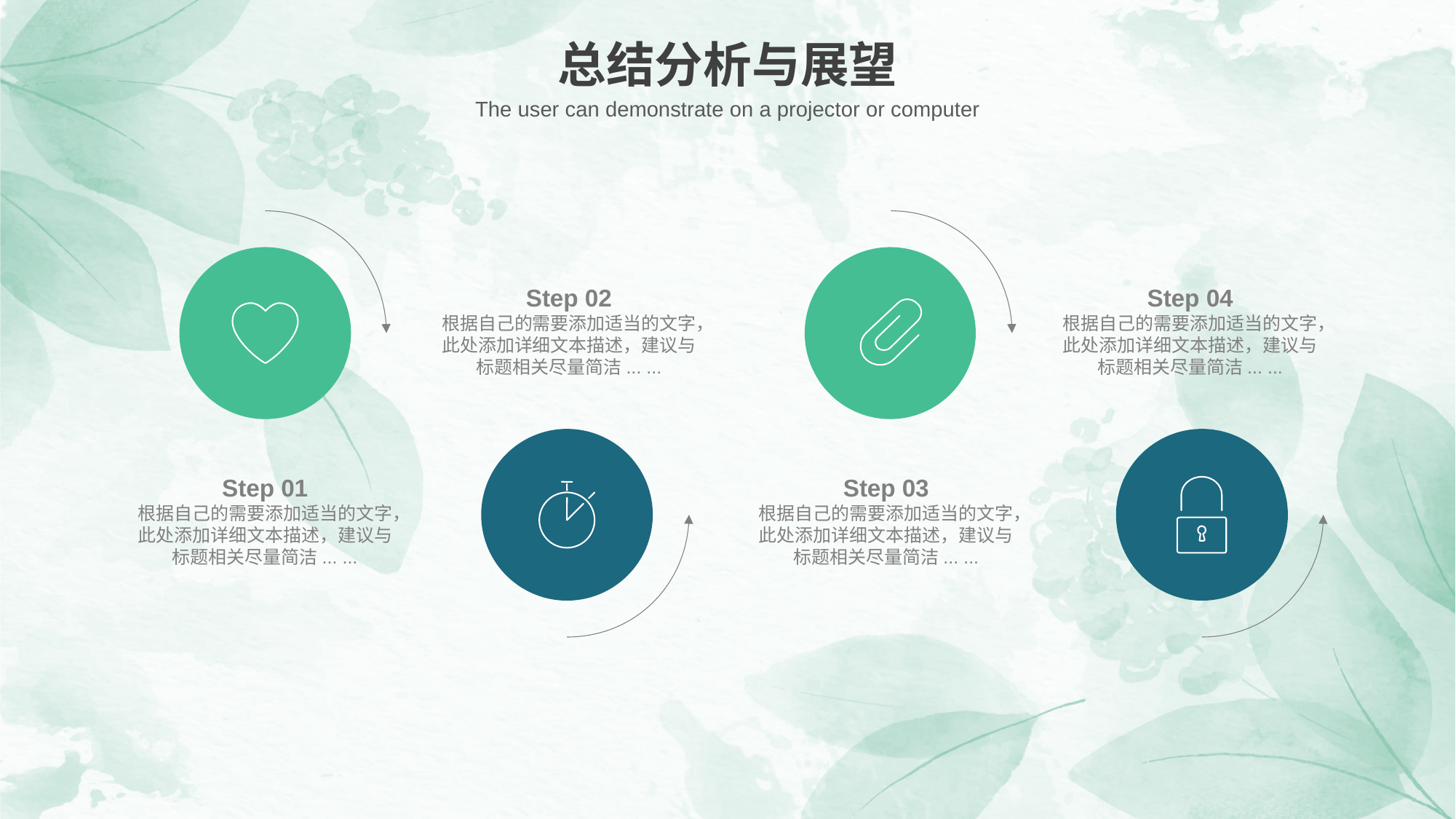

总结分析与展望
The user can demonstrate on a projector or computer

Step 02
根据自己的需要添加适当的文字，此处添加详细文本描述，建议与标题相关尽量简洁... ...
Step 04
根据自己的需要添加适当的文字，此处添加详细文本描述，建议与标题相关尽量简洁... ...

Step 01
根据自己的需要添加适当的文字，此处添加详细文本描述，建议与标题相关尽量简洁... ...
Step 03
根据自己的需要添加适当的文字，此处添加详细文本描述，建议与标题相关尽量简洁... ...